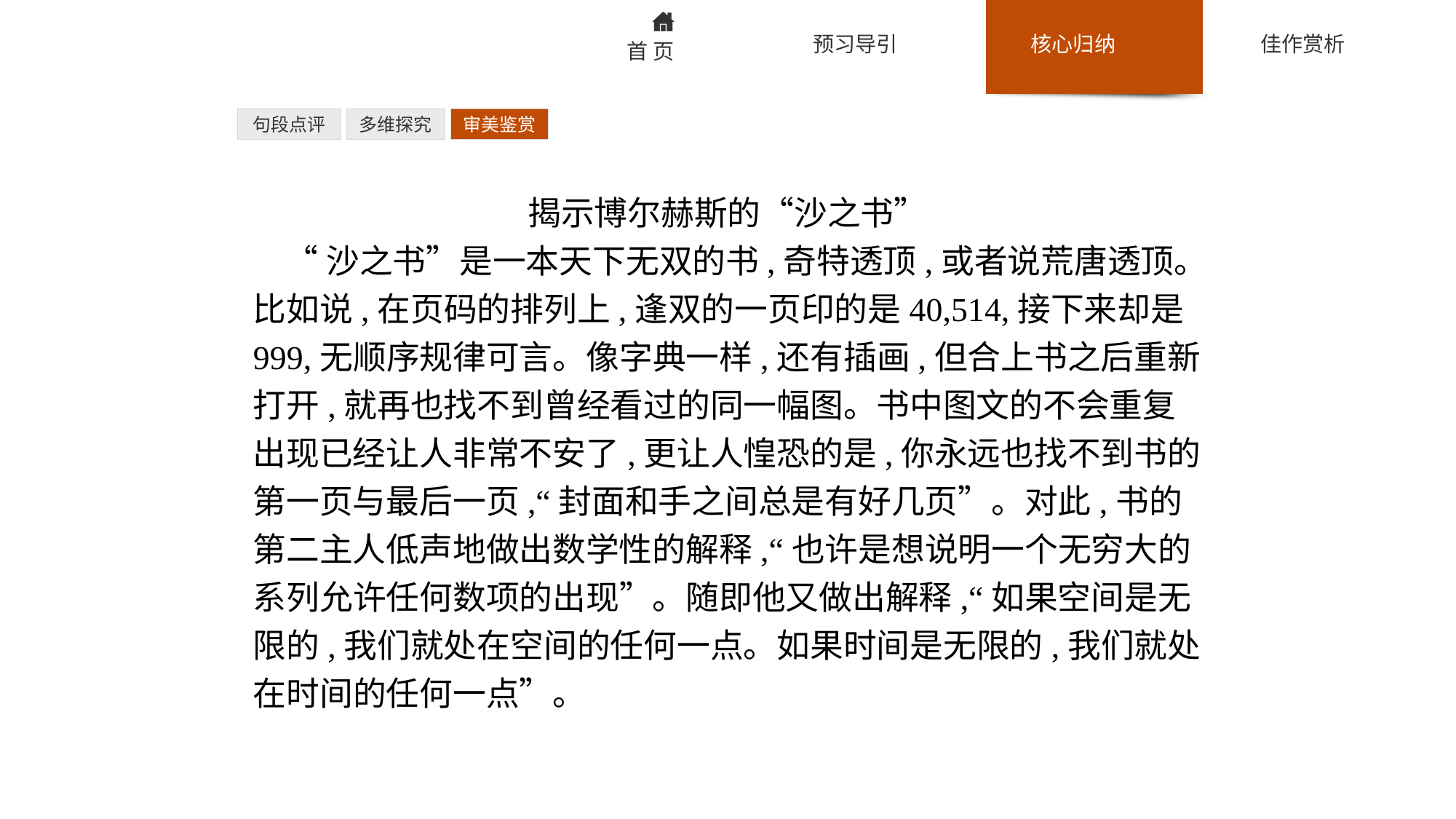

句段点评
多维探究
审美鉴赏
揭示博尔赫斯的“沙之书”
“沙之书”是一本天下无双的书,奇特透顶,或者说荒唐透顶。比如说,在页码的排列上,逢双的一页印的是40,514,接下来却是999,无顺序规律可言。像字典一样,还有插画,但合上书之后重新打开,就再也找不到曾经看过的同一幅图。书中图文的不会重复出现已经让人非常不安了,更让人惶恐的是,你永远也找不到书的第一页与最后一页,“封面和手之间总是有好几页”。对此,书的第二主人低声地做出数学性的解释,“也许是想说明一个无穷大的系列允许任何数项的出现”。随即他又做出解释,“如果空间是无限的,我们就处在空间的任何一点。如果时间是无限的,我们就处在时间的任何一点”。